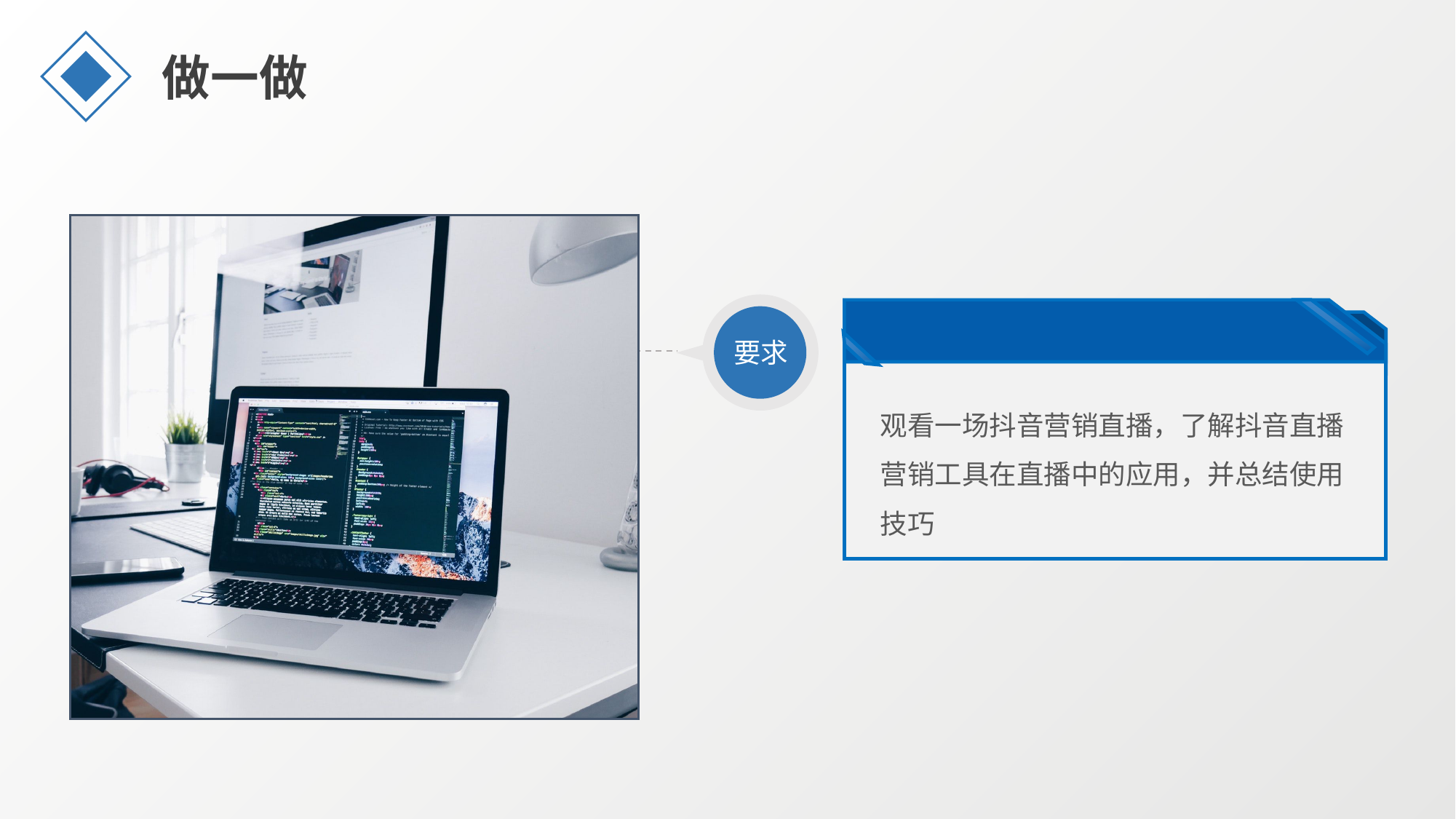

做一做

要求
观看一场抖音营销直播，了解抖音直播营销工具在直播中的应用，并总结使用技巧